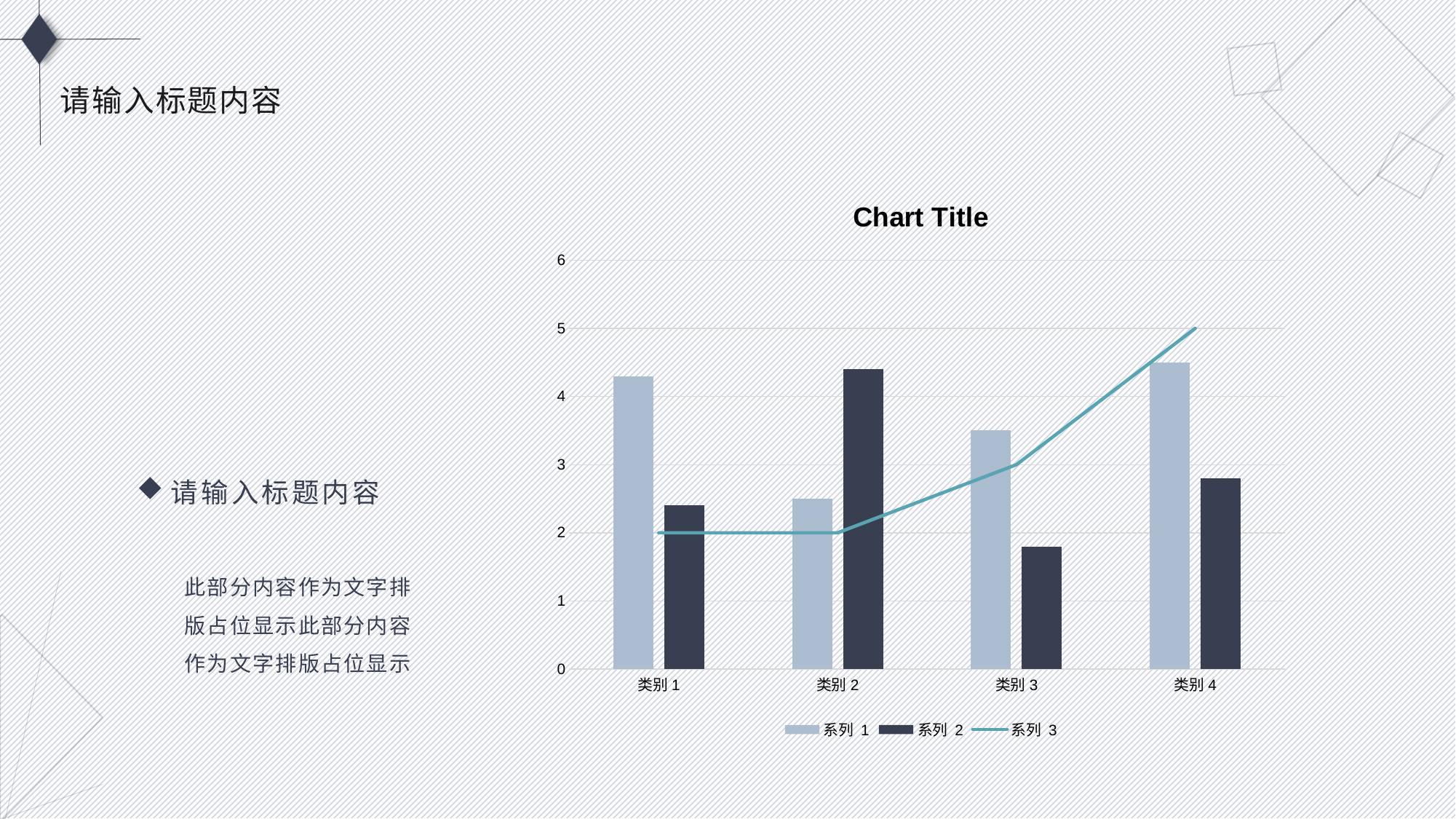

请输入标题内容

### Chart:

| Category | 系列 1 | 系列 2 | 系列 3 |
|---|---|---|---|
| 类别1 | 4.3 | 2.4 | 2.0 |
| 类别2 | 2.5 | 4.4 | 2.0 |
| 类别3 | 3.5 | 1.8 | 3.0 |
| 类别4 | 4.5 | 2.8 | 5.0 |
请输入标题内容
此部分内容作为文字排版占位显示此部分内容作为文字排版占位显示